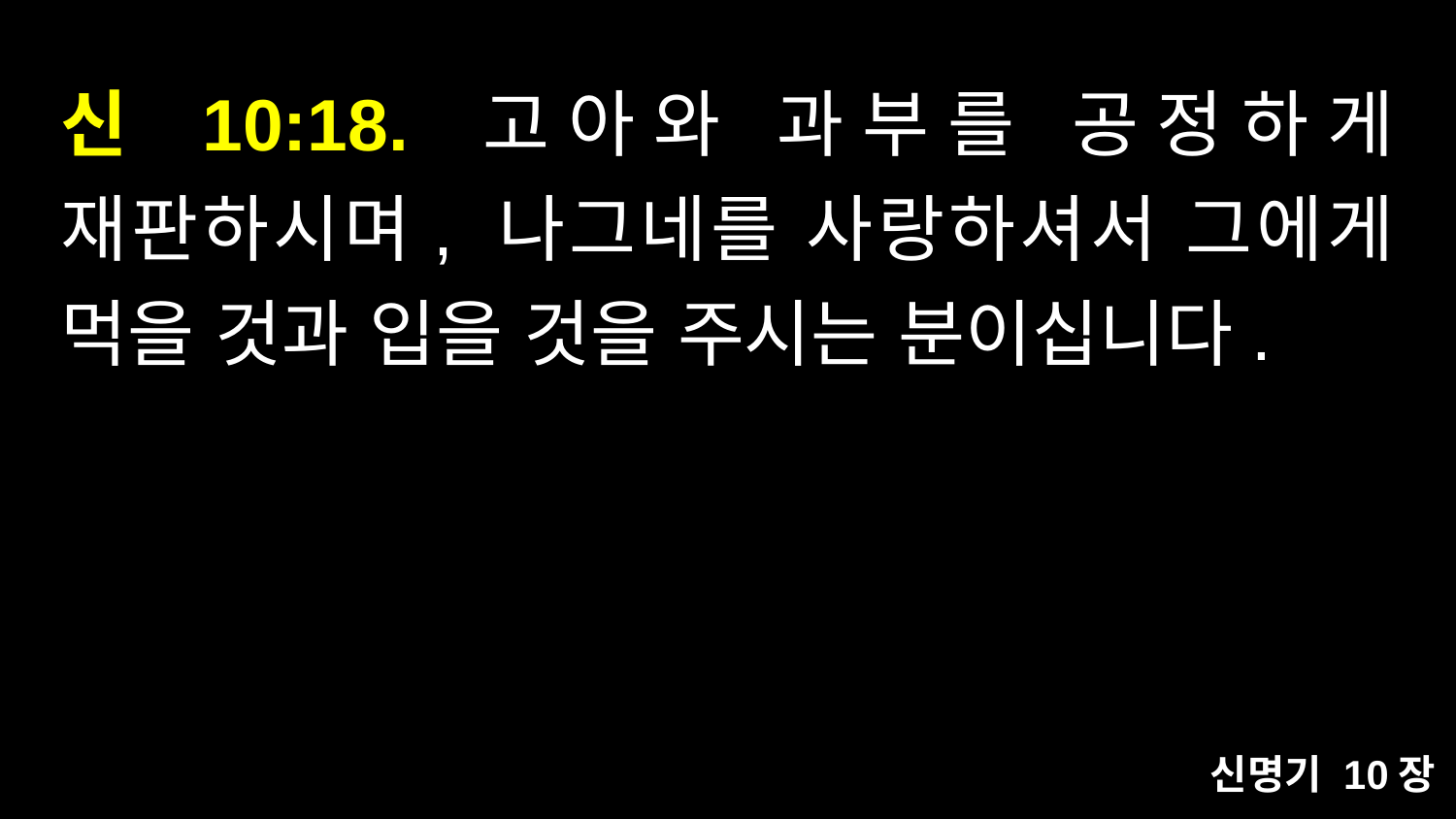

# 신 10:18. 고아와 과부를 공정하게 재판하시며, 나그네를 사랑하셔서 그에게 먹을 것과 입을 것을 주시는 분이십니다.
신명기 10장